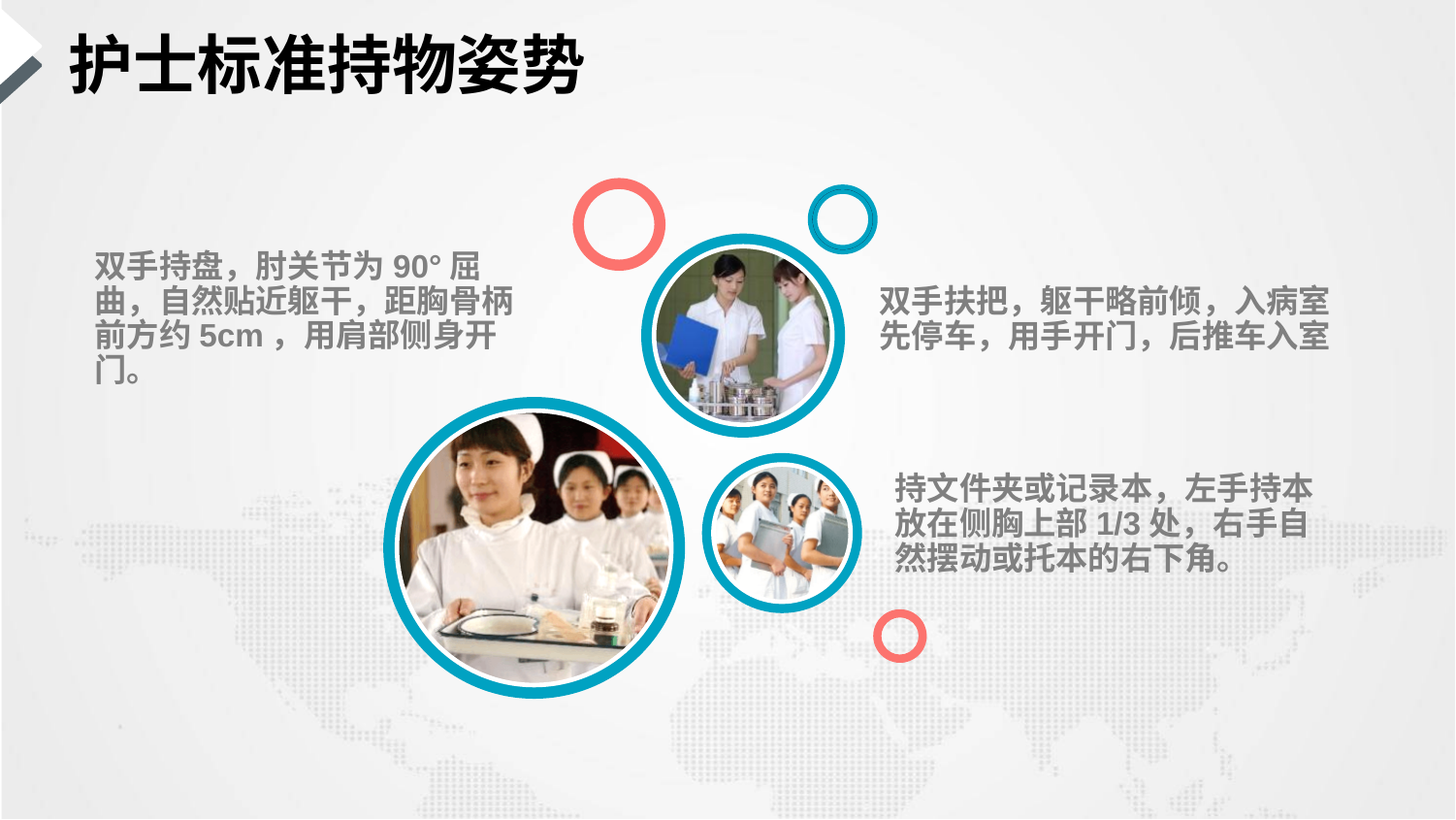

护士标准持物姿势

双手扶把，躯干略前倾，入病室先停车，用手开门，后推车入室

双手持盘，肘关节为90°屈曲，自然贴近躯干，距胸骨柄前方约5cm，用肩部侧身开门。

持文件夹或记录本，左手持本放在侧胸上部1/3处，右手自然摆动或托本的右下角。